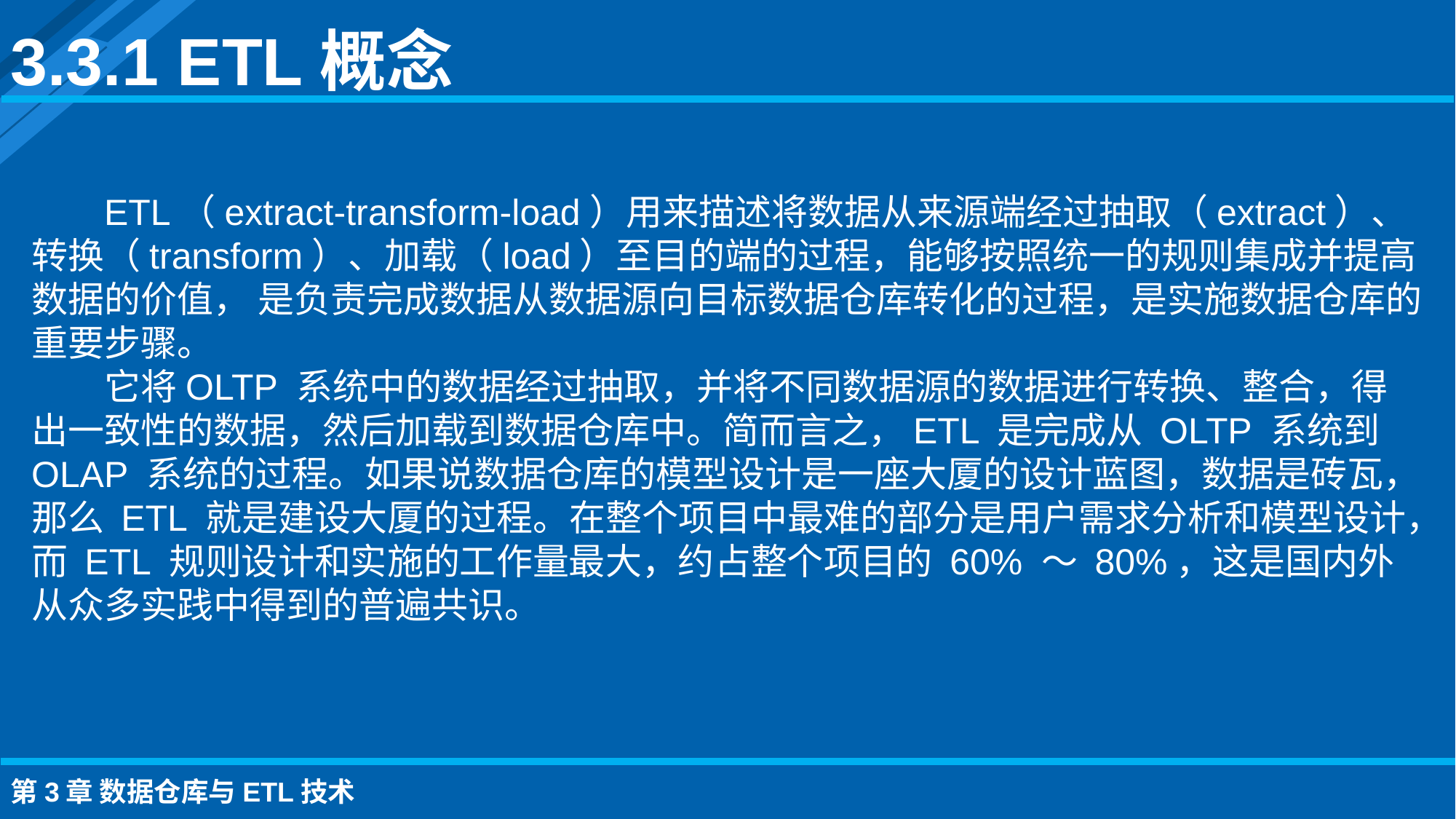

3.3.1 ETL概念

ETL（extract-transform-load）用来描述将数据从来源端经过抽取（extract）、转换（transform）、加载（load）至目的端的过程，能够按照统一的规则集成并提高数据的价值， 是负责完成数据从数据源向目标数据仓库转化的过程，是实施数据仓库的重要步骤。
它将OLTP 系统中的数据经过抽取，并将不同数据源的数据进行转换、整合，得出一致性的数据，然后加载到数据仓库中。简而言之，ETL 是完成从 OLTP 系统到 OLAP 系统的过程。如果说数据仓库的模型设计是一座大厦的设计蓝图，数据是砖瓦，那么 ETL 就是建设大厦的过程。在整个项目中最难的部分是用户需求分析和模型设计，而 ETL 规则设计和实施的工作量最大，约占整个项目的 60% ～ 80%，这是国内外从众多实践中得到的普遍共识。
第3章 数据仓库与ETL技术